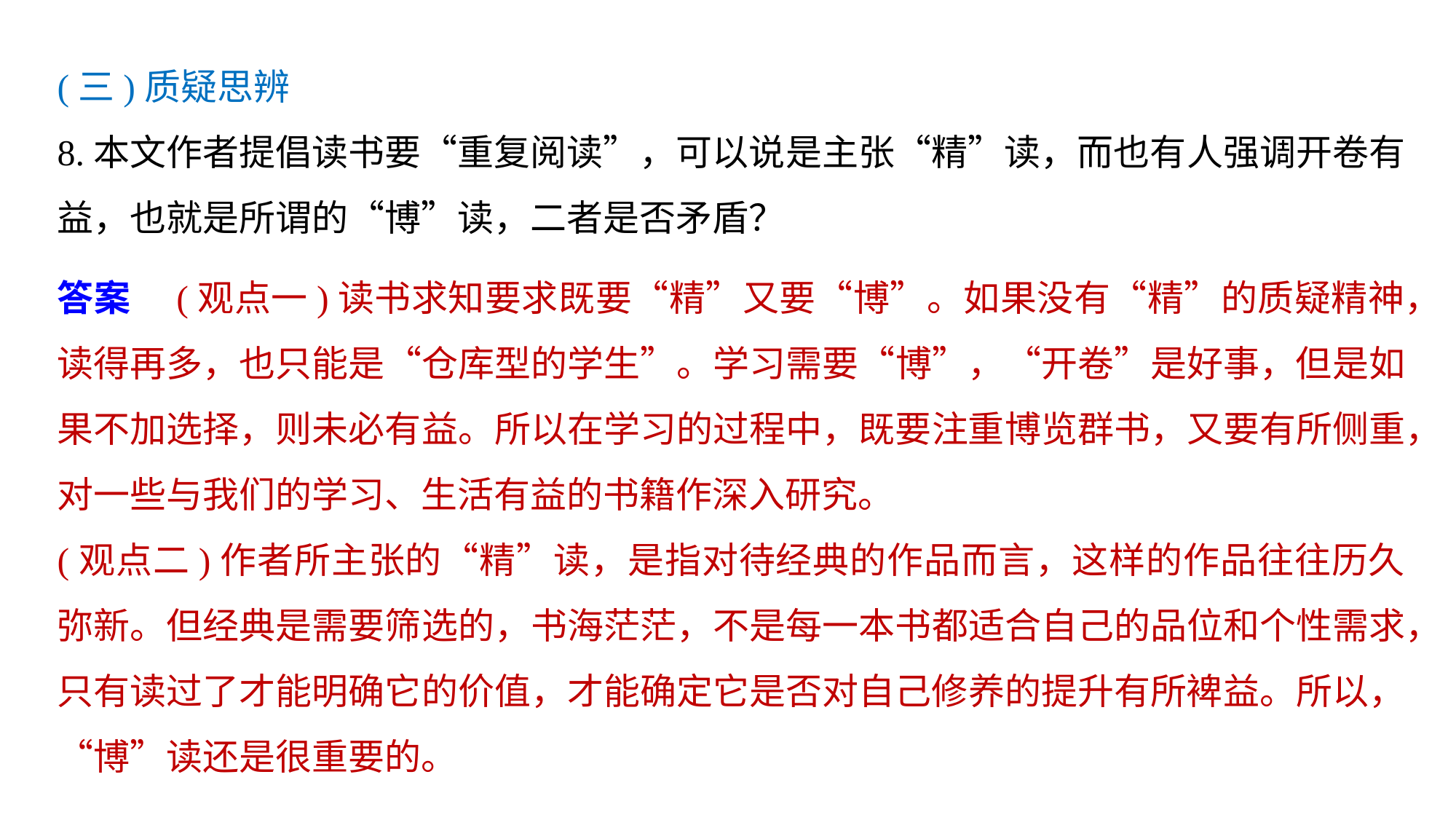

(三)质疑思辨
8.本文作者提倡读书要“重复阅读”，可以说是主张“精”读，而也有人强调开卷有益，也就是所谓的“博”读，二者是否矛盾？
答案　(观点一)读书求知要求既要“精”又要“博”。如果没有“精”的质疑精神，读得再多，也只能是“仓库型的学生”。学习需要“博”，“开卷”是好事，但是如果不加选择，则未必有益。所以在学习的过程中，既要注重博览群书，又要有所侧重，对一些与我们的学习、生活有益的书籍作深入研究。
(观点二)作者所主张的“精”读，是指对待经典的作品而言，这样的作品往往历久弥新。但经典是需要筛选的，书海茫茫，不是每一本书都适合自己的品位和个性需求，只有读过了才能明确它的价值，才能确定它是否对自己修养的提升有所裨益。所以，“博”读还是很重要的。